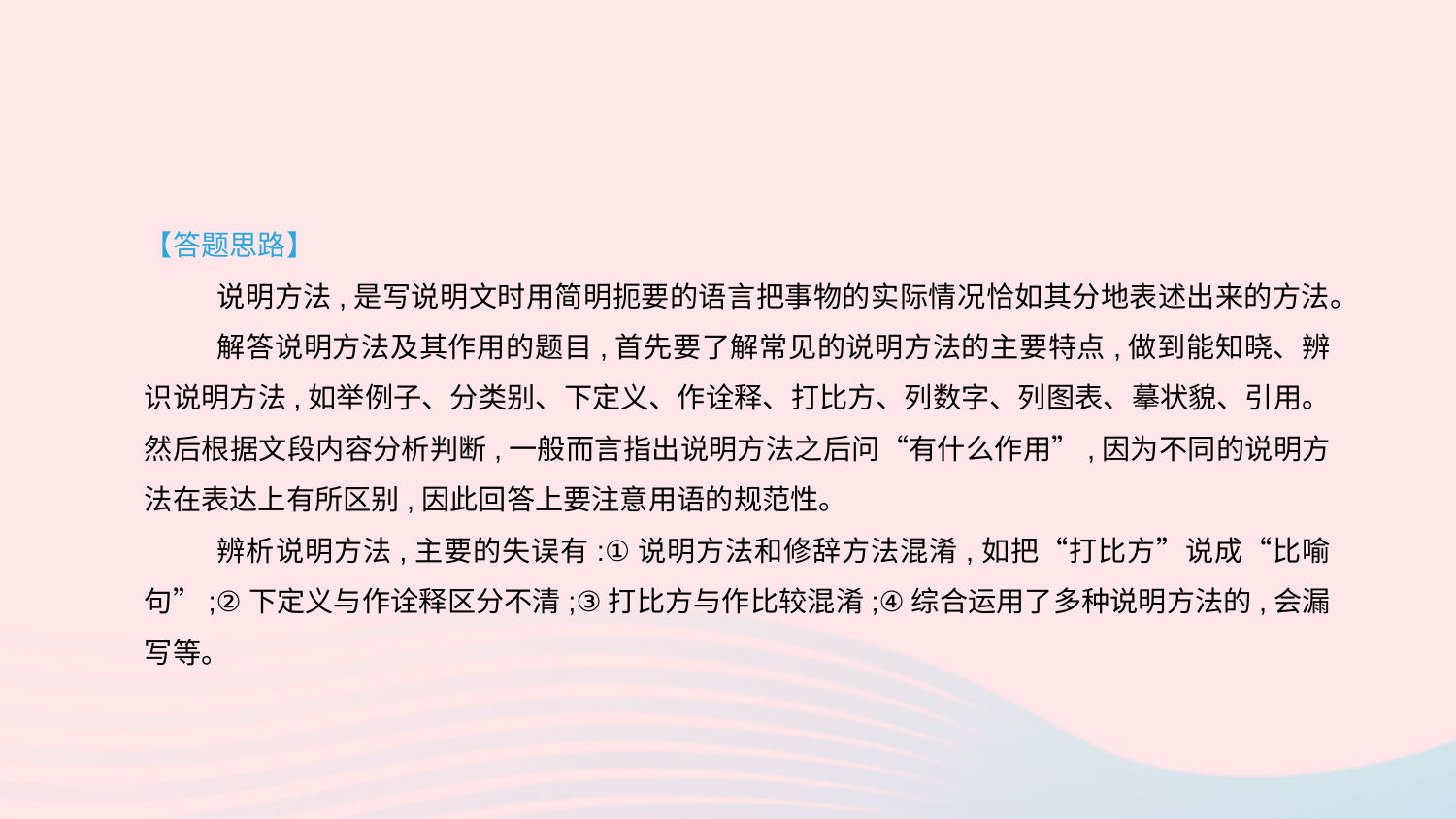

【答题思路】
说明方法,是写说明文时用简明扼要的语言把事物的实际情况恰如其分地表述出来的方法。
解答说明方法及其作用的题目,首先要了解常见的说明方法的主要特点,做到能知晓、辨识说明方法,如举例子、分类别、下定义、作诠释、打比方、列数字、列图表、摹状貌、引用。然后根据文段内容分析判断,一般而言指出说明方法之后问“有什么作用”,因为不同的说明方法在表达上有所区别,因此回答上要注意用语的规范性。
辨析说明方法,主要的失误有:①说明方法和修辞方法混淆,如把“打比方”说成“比喻句”;②下定义与作诠释区分不清;③打比方与作比较混淆;④综合运用了多种说明方法的,会漏写等。